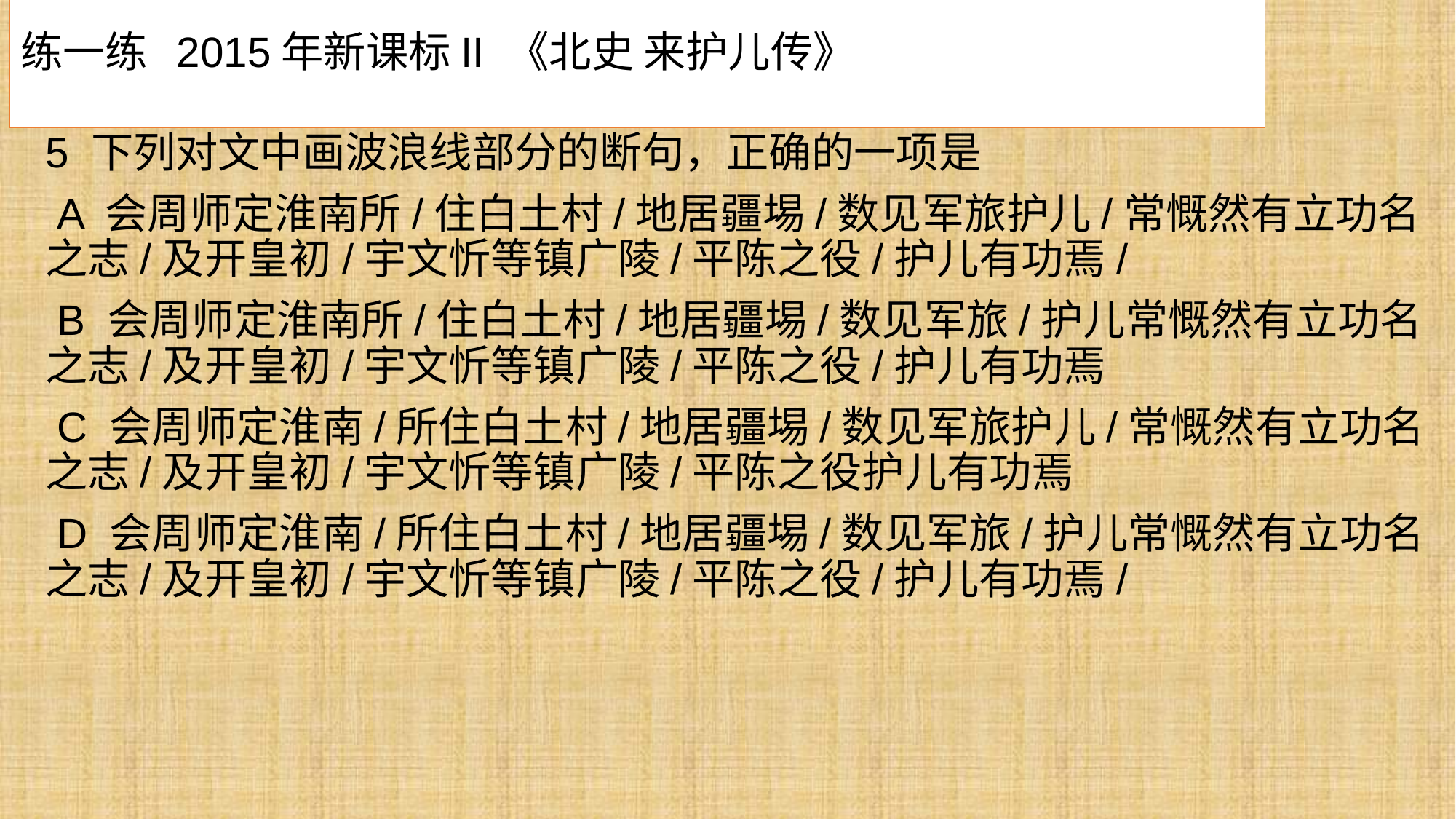

# 练一练  2015年新课标II 《北史 来护儿传》
5 下列对文中画波浪线部分的断句，正确的一项是
 A 会周师定淮南所/住白土村/地居疆埸/数见军旅护儿/常慨然有立功名之志/及开皇初/宇文忻等镇广陵/平陈之役/护儿有功焉/
 B 会周师定淮南所/住白土村/地居疆埸/数见军旅/护儿常慨然有立功名之志/及开皇初/宇文忻等镇广陵/平陈之役/护儿有功焉
 C 会周师定淮南/所住白土村/地居疆埸/数见军旅护儿/常慨然有立功名之志/及开皇初/宇文忻等镇广陵/平陈之役护儿有功焉
 D 会周师定淮南/所住白土村/地居疆埸/数见军旅/护儿常慨然有立功名之志/及开皇初/宇文忻等镇广陵/平陈之役/护儿有功焉/